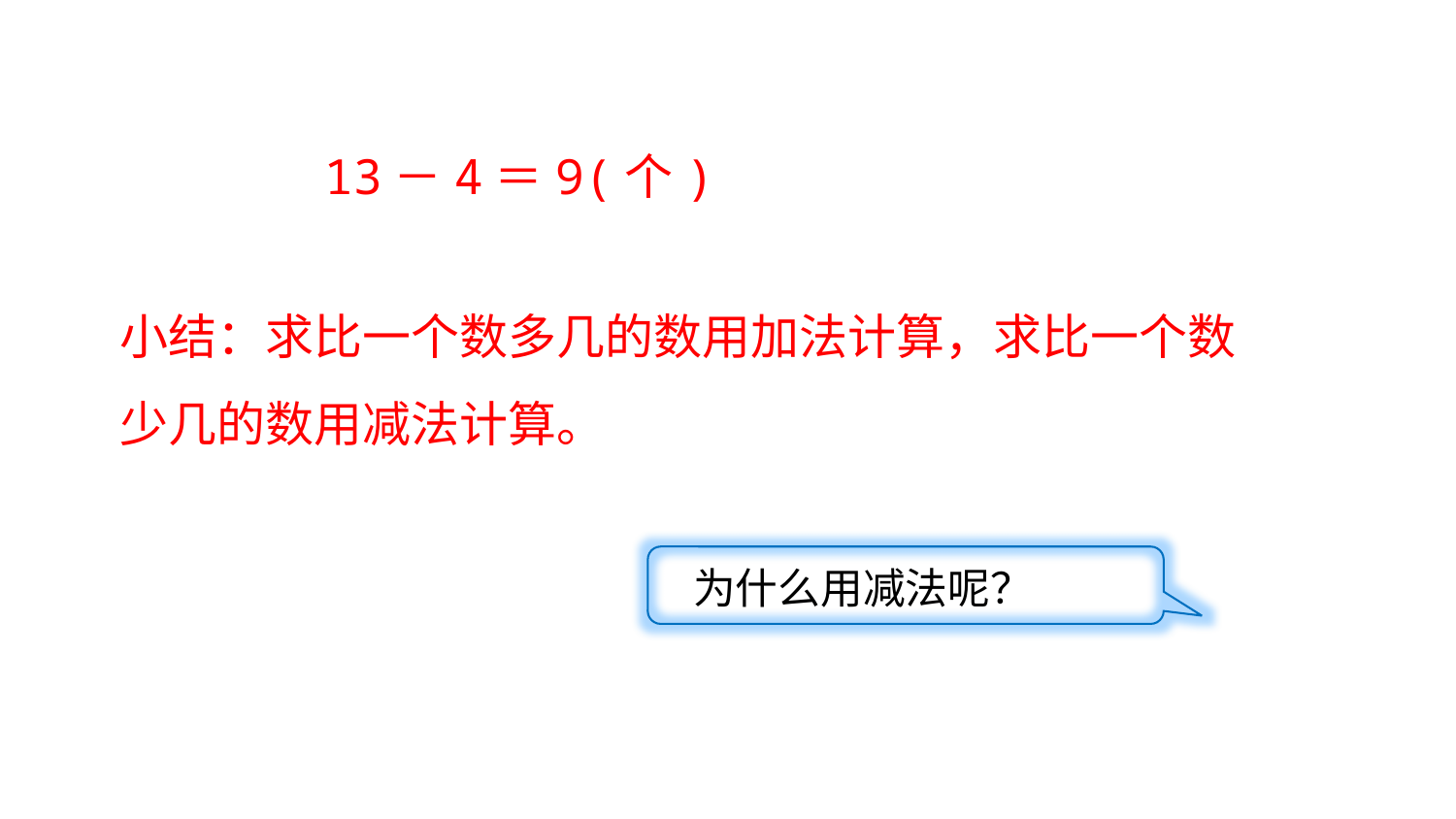

13－4＝9(个)
小结：求比一个数多几的数用加法计算，求比一个数少几的数用减法计算。

为什么用减法呢？